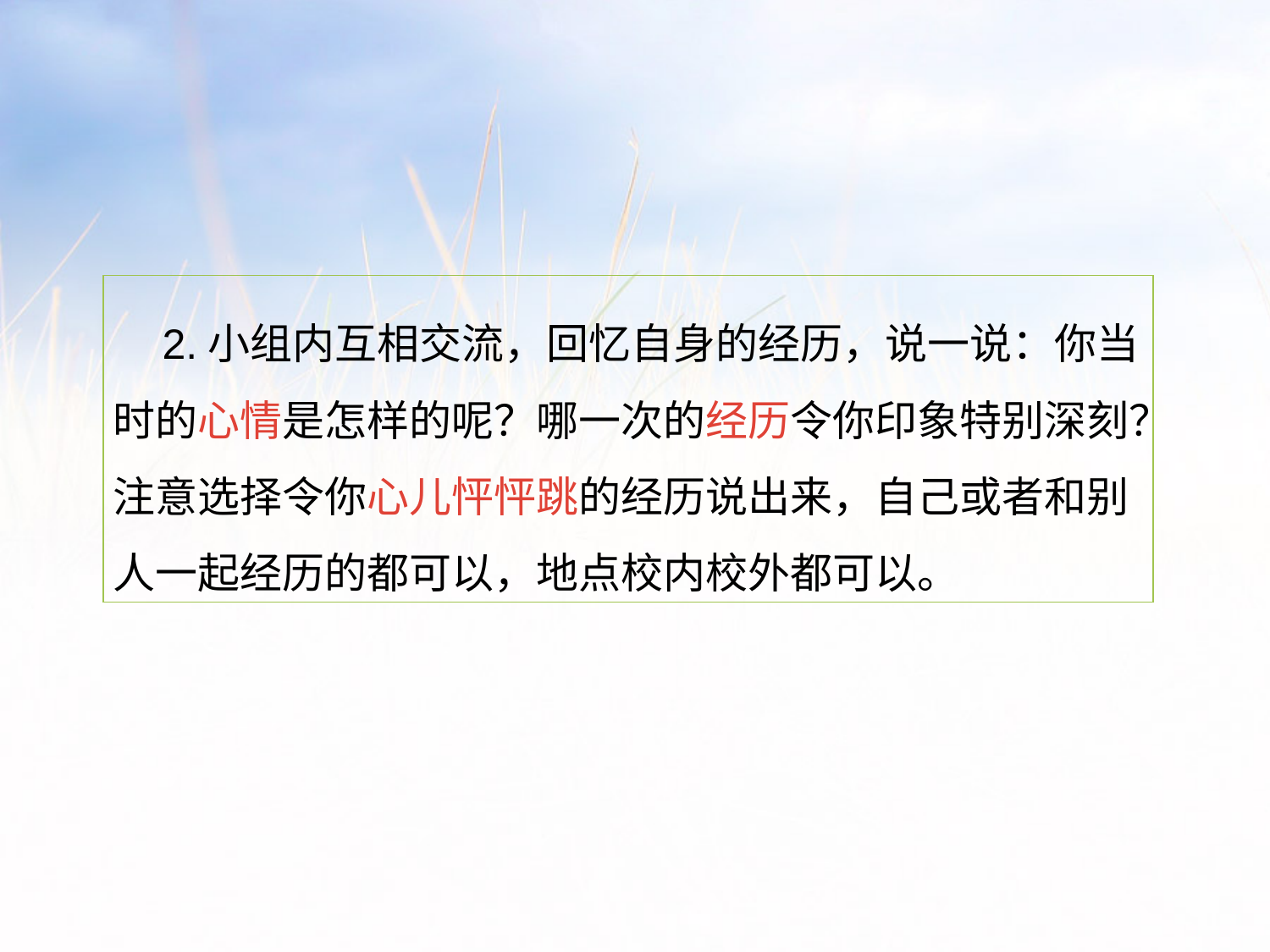

2.小组内互相交流，回忆自身的经历，说一说：你当时的心情是怎样的呢？哪一次的经历令你印象特别深刻？注意选择令你心儿怦怦跳的经历说出来，自己或者和别人一起经历的都可以，地点校内校外都可以。